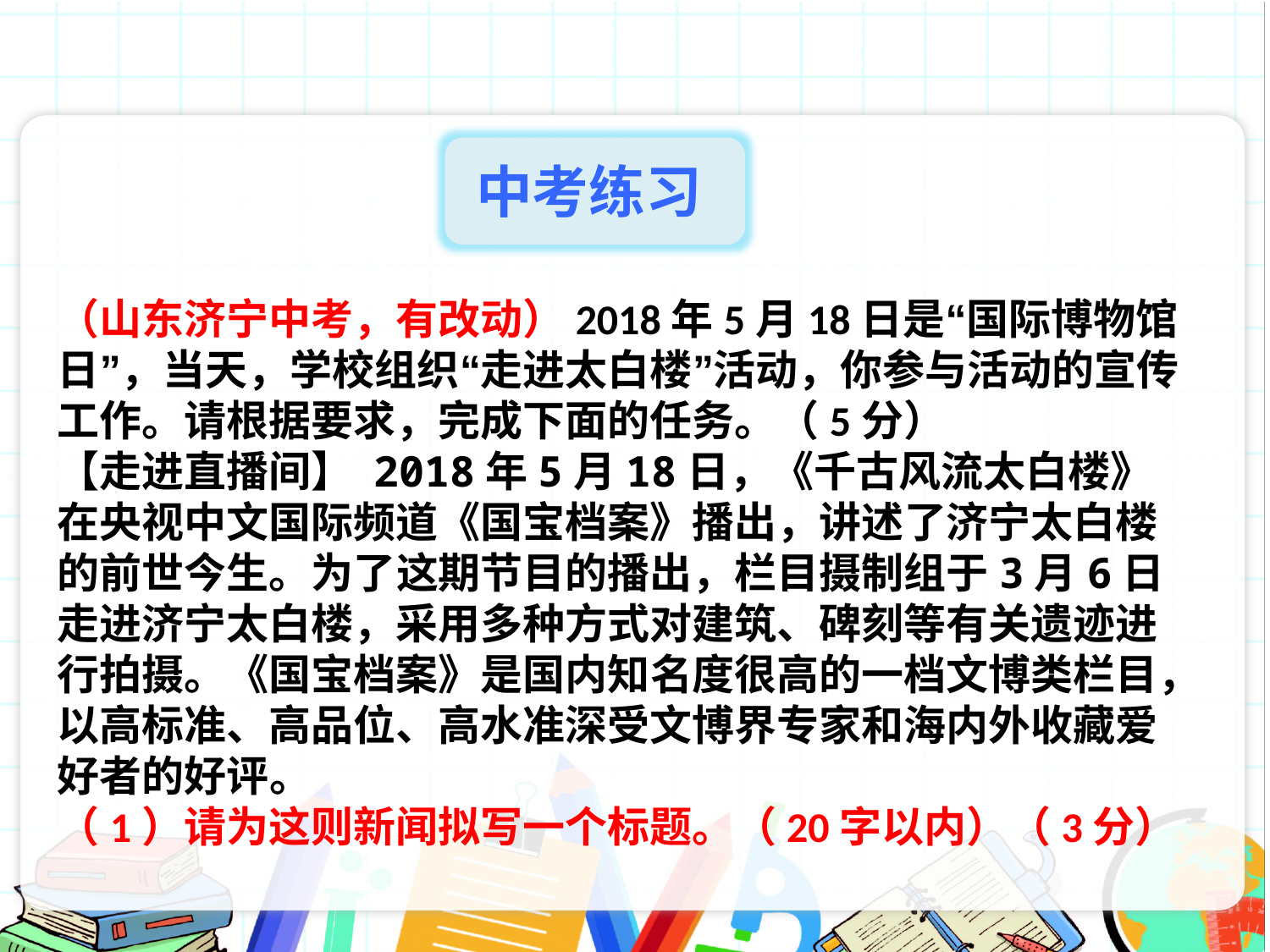

中考练习
（山东济宁中考，有改动）2018年5月18日是“国际博物馆日”，当天，学校组织“走进太白楼”活动，你参与活动的宣传工作。请根据要求，完成下面的任务。（5分）
【走进直播间】 2018年5月18日，《千古风流太白楼》在央视中文国际频道《国宝档案》播出，讲述了济宁太白楼的前世今生。为了这期节目的播出，栏目摄制组于3月6日走进济宁太白楼，采用多种方式对建筑、碑刻等有关遗迹进行拍摄。《国宝档案》是国内知名度很高的一档文博类栏目，以高标准、高品位、高水准深受文博界专家和海内外收藏爱好者的好评。
（1）请为这则新闻拟写一个标题。（20字以内）（3分）